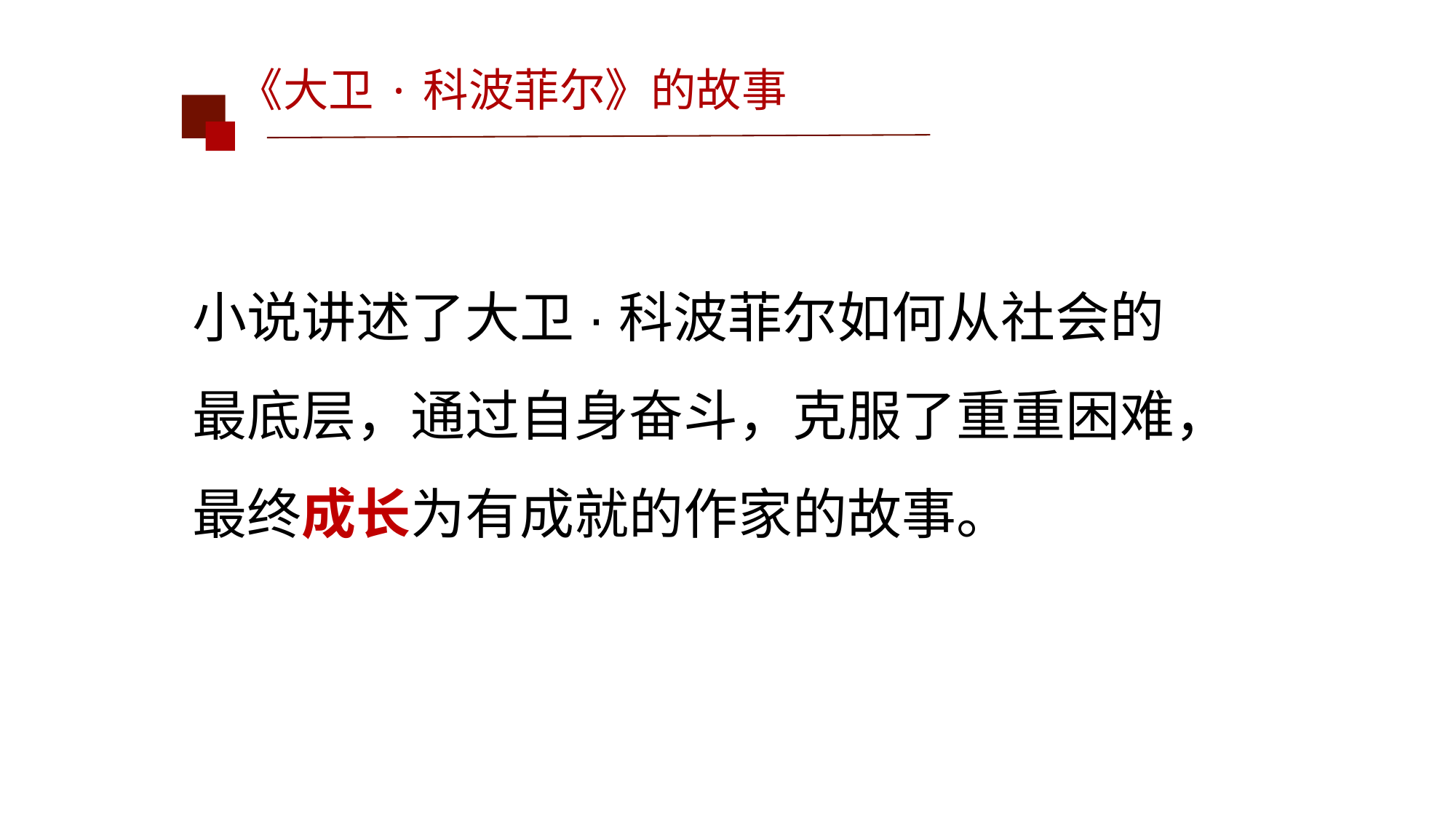

《大卫·科波菲尔》的故事

小说讲述了大卫·科波菲尔如何从社会的最底层，通过自身奋斗，克服了重重困难，最终成长为有成就的作家的故事。